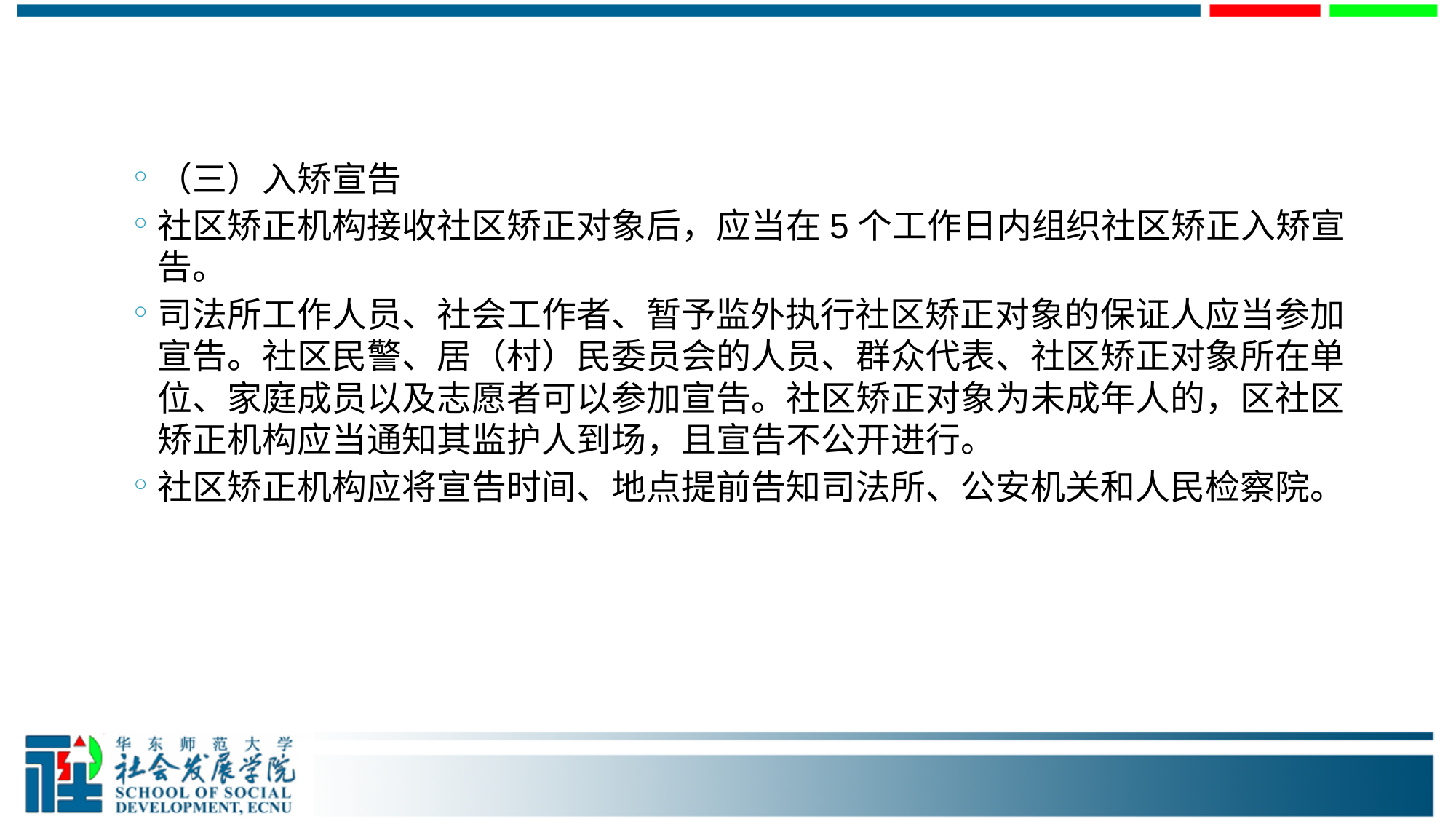

#
（三）入矫宣告
社区矫正机构接收社区矫正对象后，应当在5个工作日内组织社区矫正入矫宣告。
司法所工作人员、社会工作者、暂予监外执行社区矫正对象的保证人应当参加宣告。社区民警、居（村）民委员会的人员、群众代表、社区矫正对象所在单位、家庭成员以及志愿者可以参加宣告。社区矫正对象为未成年人的，区社区矫正机构应当通知其监护人到场，且宣告不公开进行。
社区矫正机构应将宣告时间、地点提前告知司法所、公安机关和人民检察院。